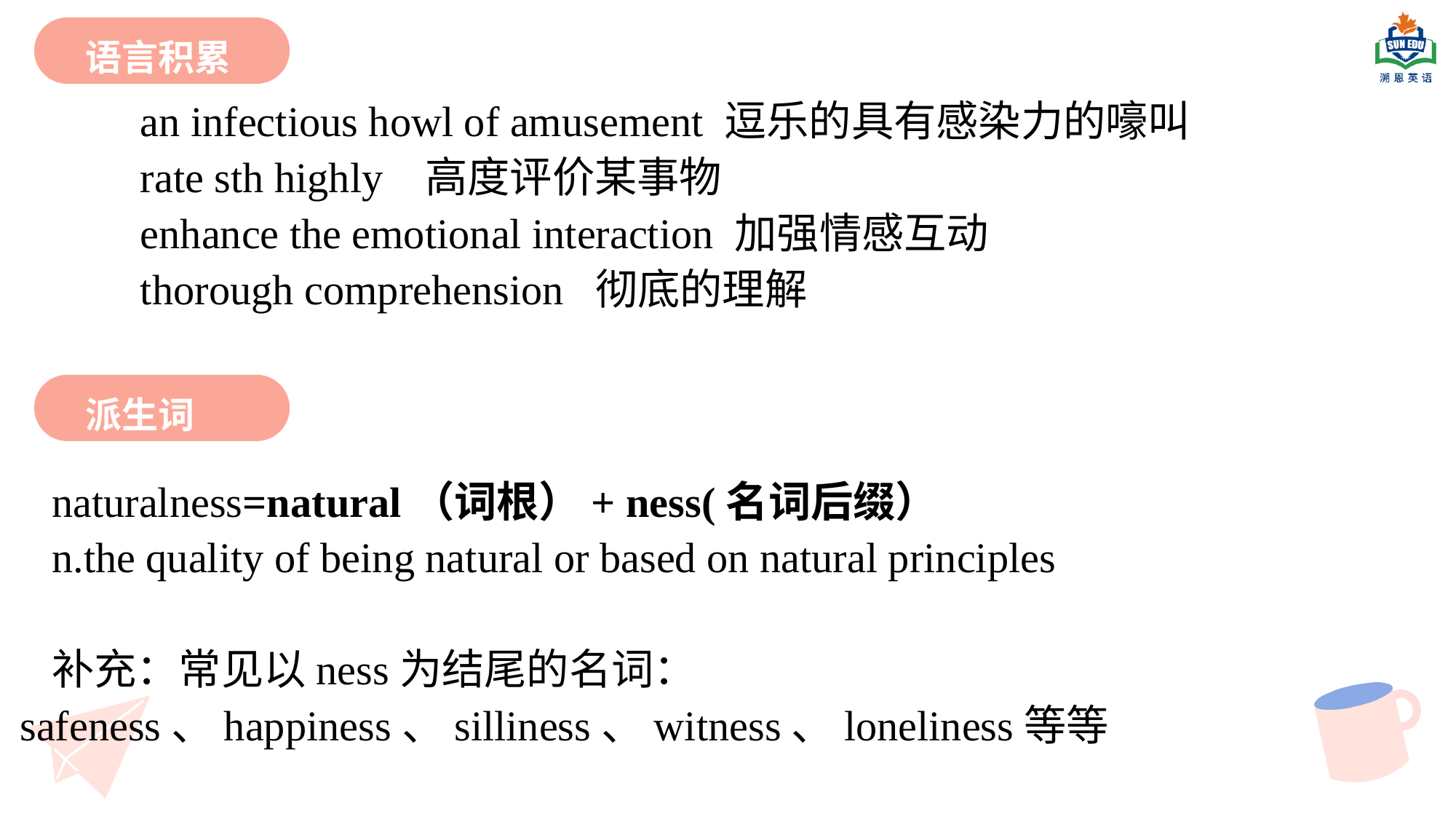

语言积累
 an infectious howl of amusement 逗乐的具有感染力的嚎叫
 rate sth highly   高度评价某事物
 enhance the emotional interaction 加强情感互动
 thorough comprehension  彻底的理解

派生词
naturalness=natural（词根）+ ness(名词后缀）
n.the quality of being natural or based on natural principles

补充：常见以ness为结尾的名词：safeness、happiness、silliness、witness、loneliness等等